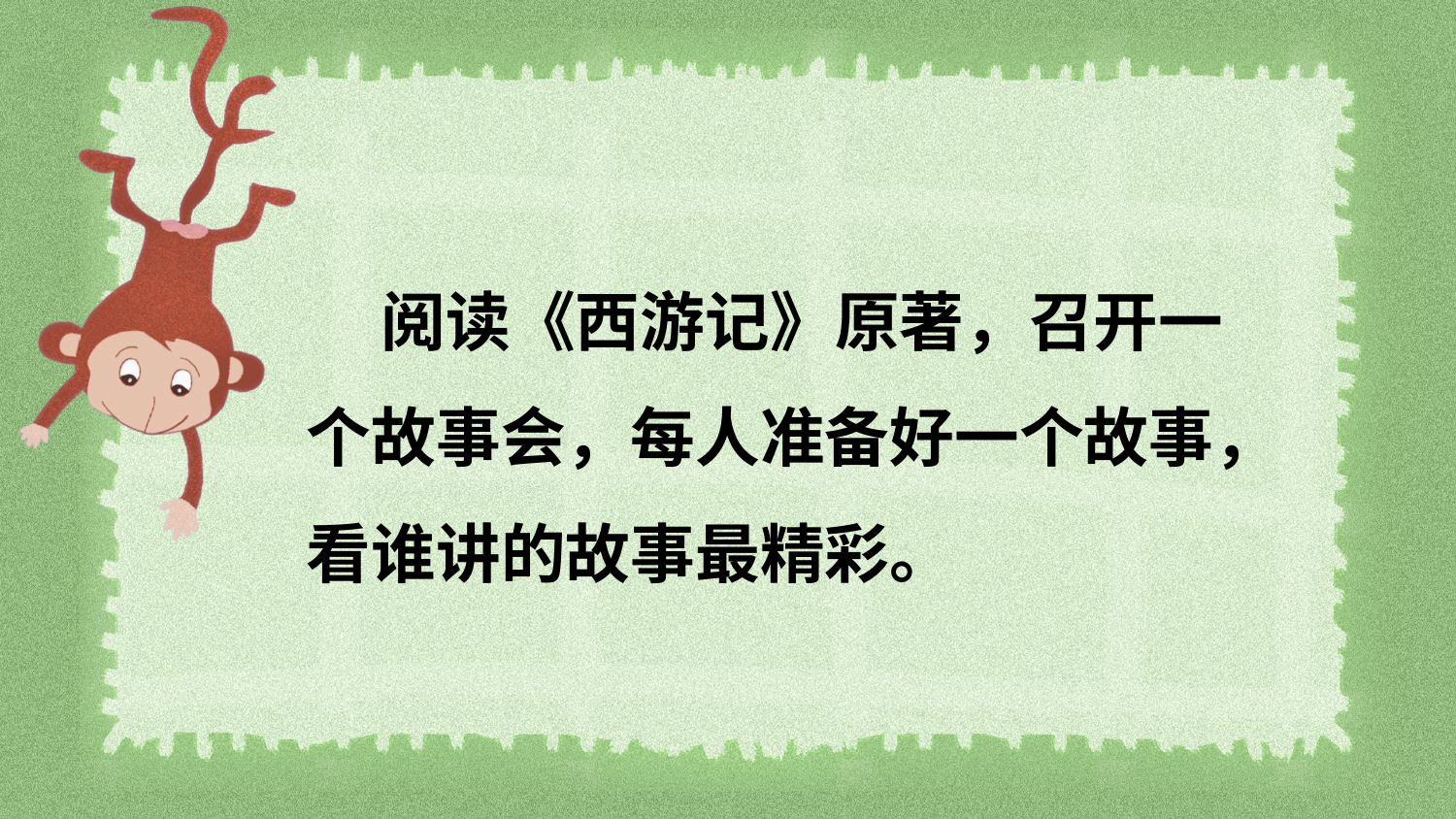

阅读《西游记》原著，召开一个故事会，每人准备好一个故事，看谁讲的故事最精彩。